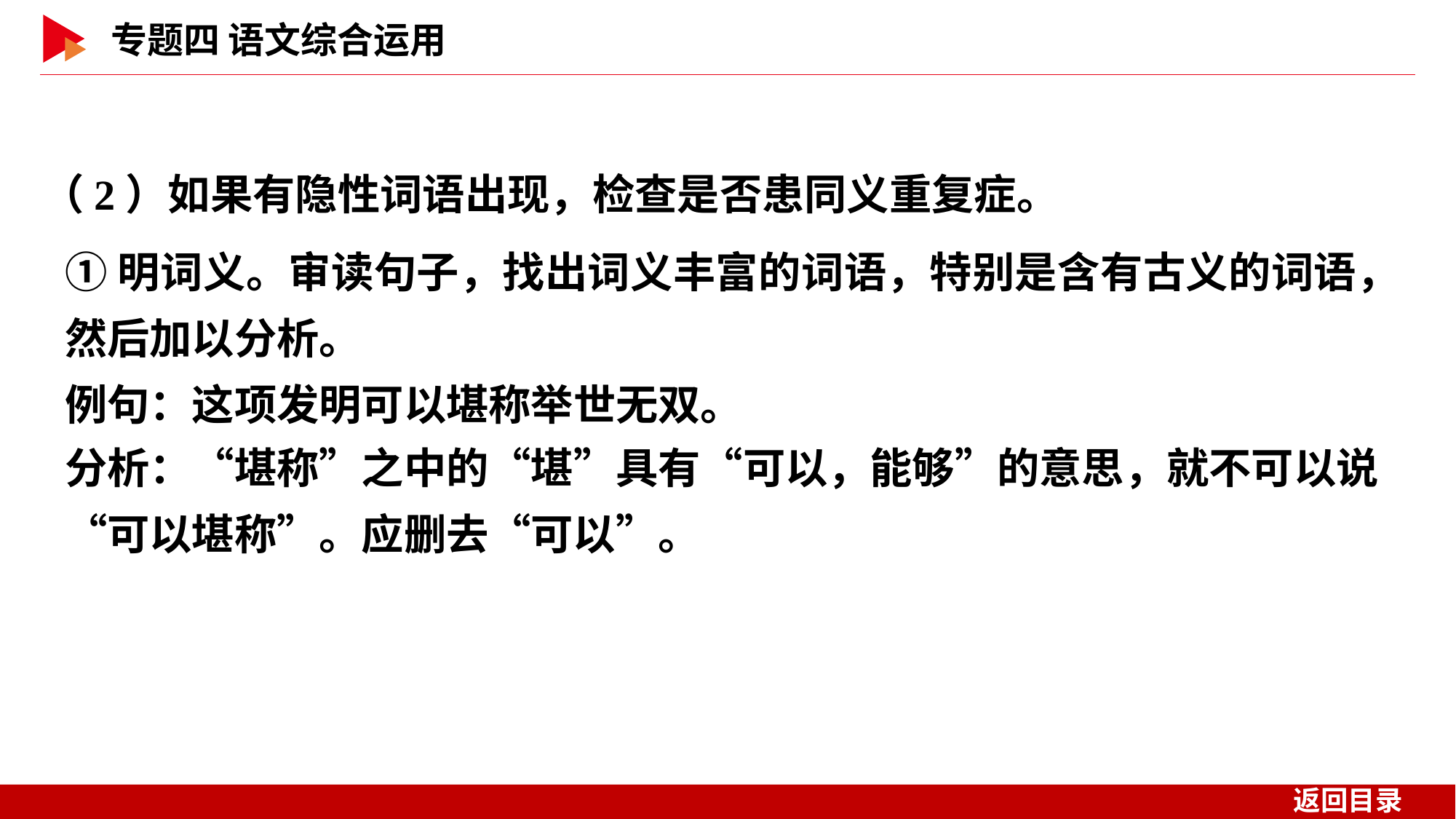

（2）如果有隐性词语出现，检查是否患同义重复症。
①明词义。审读句子，找出词义丰富的词语，特别是含有古义的词语，然后加以分析。
例句：这项发明可以堪称举世无双。
分析：“堪称”之中的“堪”具有“可以，能够”的意思，就不可以说“可以堪称”。应删去“可以”。